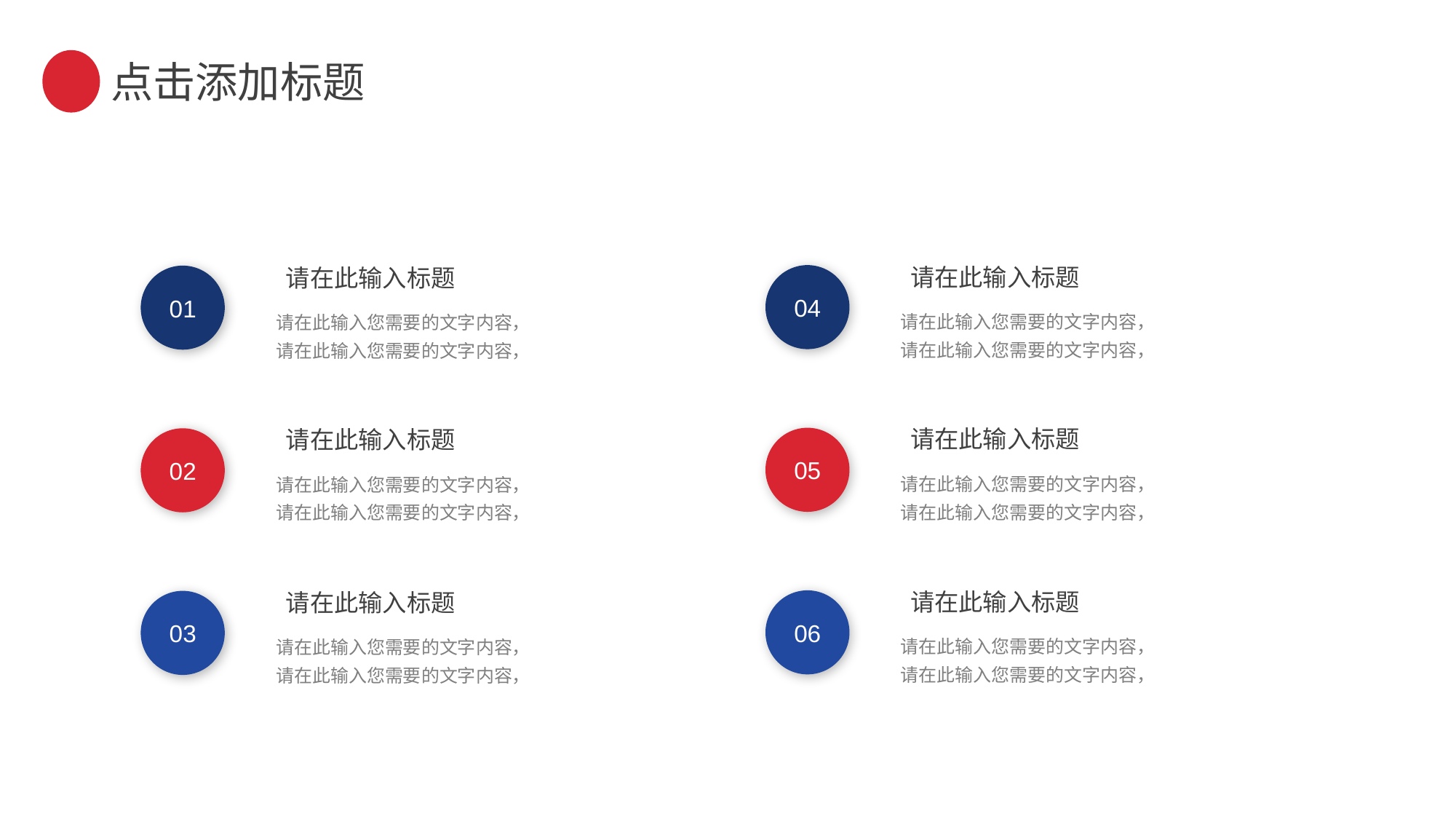

点击添加标题
请在此输入标题
请在此输入标题
04
01
请在此输入您需要的文字内容，请在此输入您需要的文字内容，
请在此输入您需要的文字内容，请在此输入您需要的文字内容，
请在此输入标题
请在此输入标题
05
02
请在此输入您需要的文字内容，请在此输入您需要的文字内容，
请在此输入您需要的文字内容，请在此输入您需要的文字内容，
请在此输入标题
请在此输入标题
06
03
请在此输入您需要的文字内容，请在此输入您需要的文字内容，
请在此输入您需要的文字内容，请在此输入您需要的文字内容，